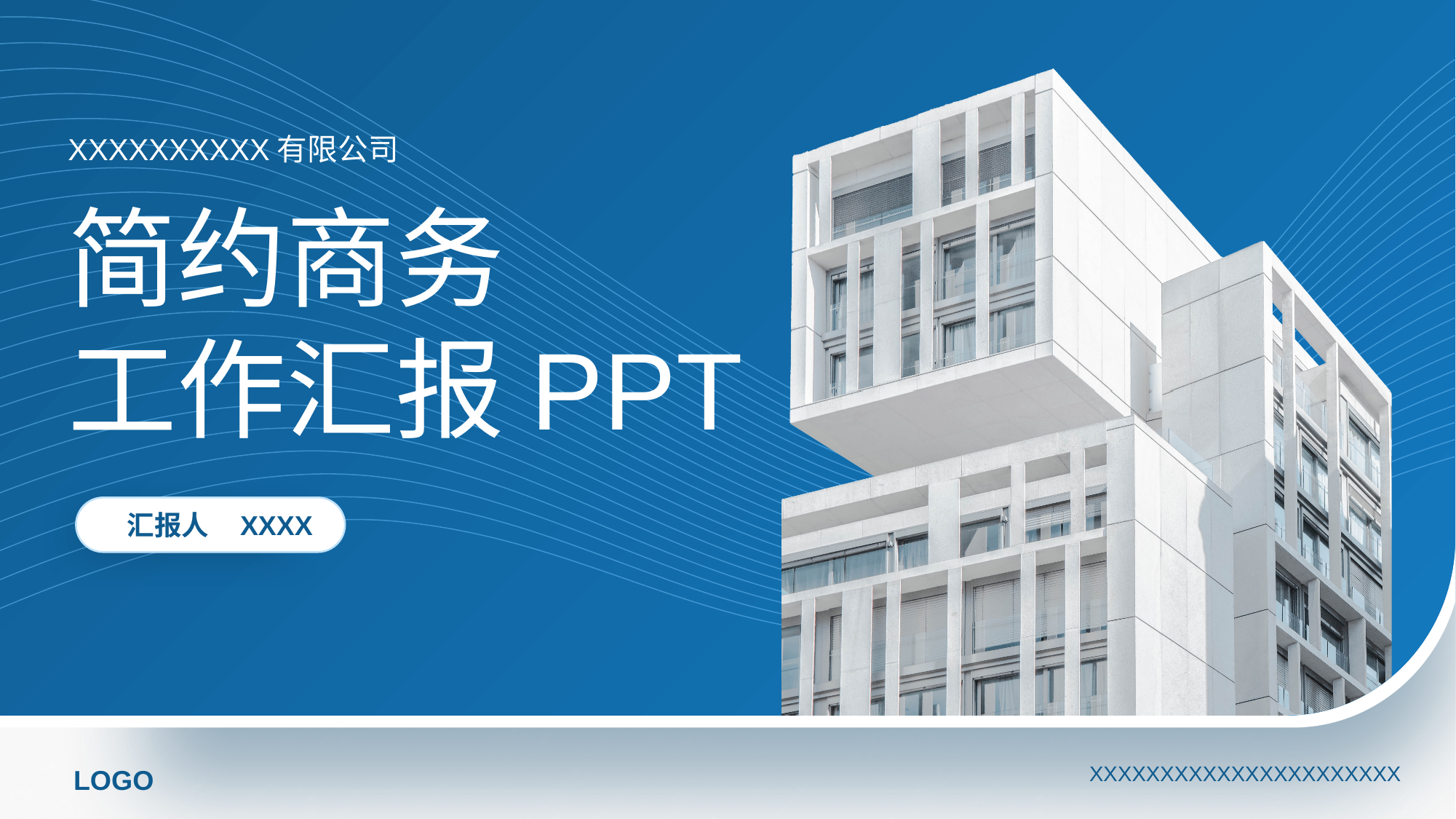

XXXXXXXXXX有限公司
简约商务
工作汇报PPT

  汇报人    XXXX
LOGO
XXXXXXXXXXXXXXXXXXXXXX